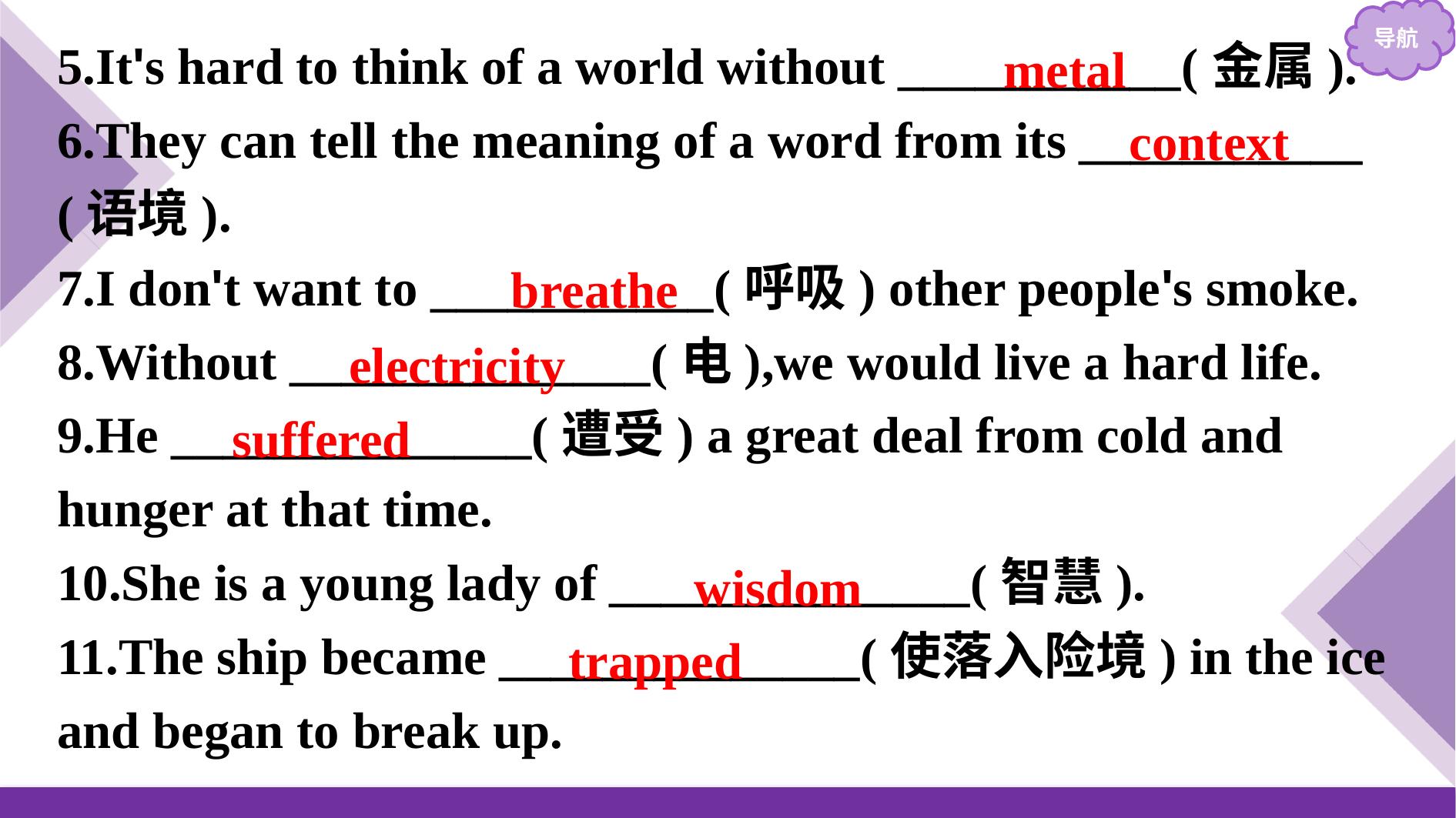

5.It's hard to think of a world without ___________(金属).
6.They can tell the meaning of a word from its ___________ (语境).
7.I don't want to ___________(呼吸) other people's smoke.
8.Without ______________(电),we would live a hard life.
9.He ______________(遭受) a great deal from cold and hunger at that time.
10.She is a young lady of ______________(智慧).
11.The ship became ______________(使落入险境) in the ice and began to break up.
metal
context
breathe
electricity
suffered
wisdom
trapped